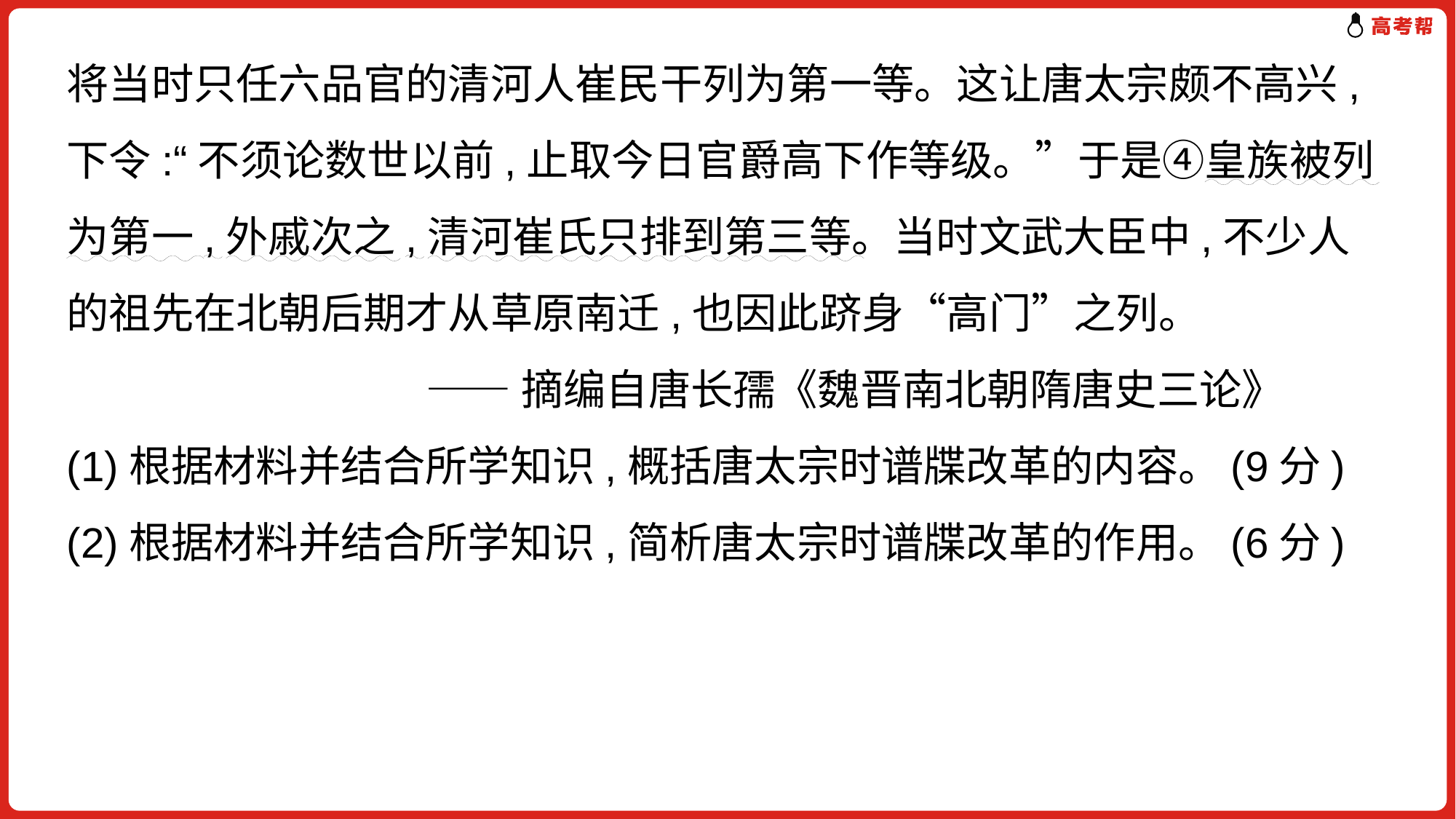

将当时只任六品官的清河人崔民干列为第一等。这让唐太宗颇不高兴,下令:“不须论数世以前,止取今日官爵高下作等级。”于是④皇族被列为第一,外戚次之,清河崔氏只排到第三等。当时文武大臣中,不少人的祖先在北朝后期才从草原南迁,也因此跻身“高门”之列。
                                      ——摘编自唐长孺《魏晋南北朝隋唐史三论》
(1)根据材料并结合所学知识,概括唐太宗时谱牒改革的内容。(9分)
(2)根据材料并结合所学知识,简析唐太宗时谱牒改革的作用。(6分)